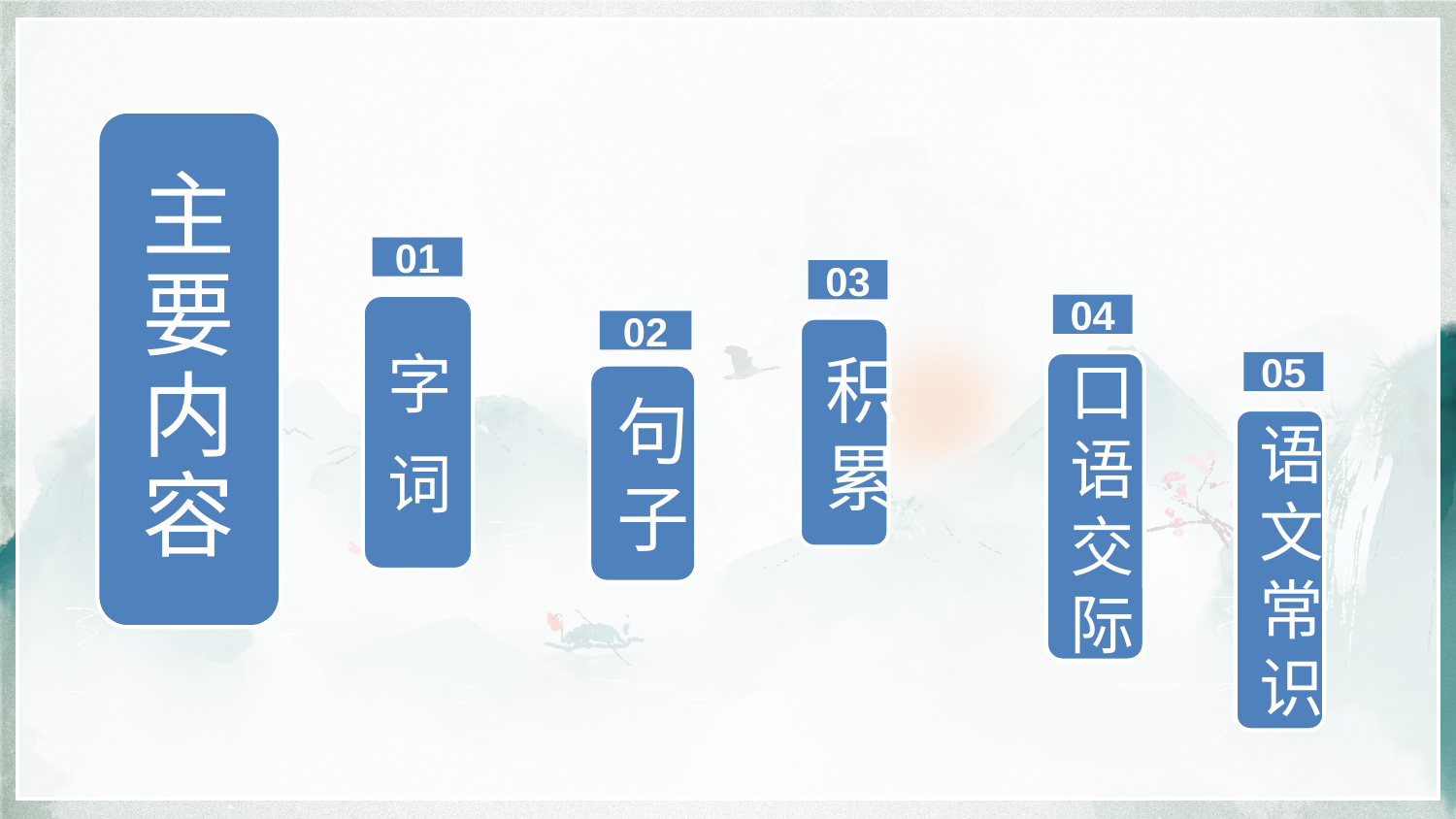

主要内容
01
03
字
词
04
02
积累
口语交际
05
句子
语文常识